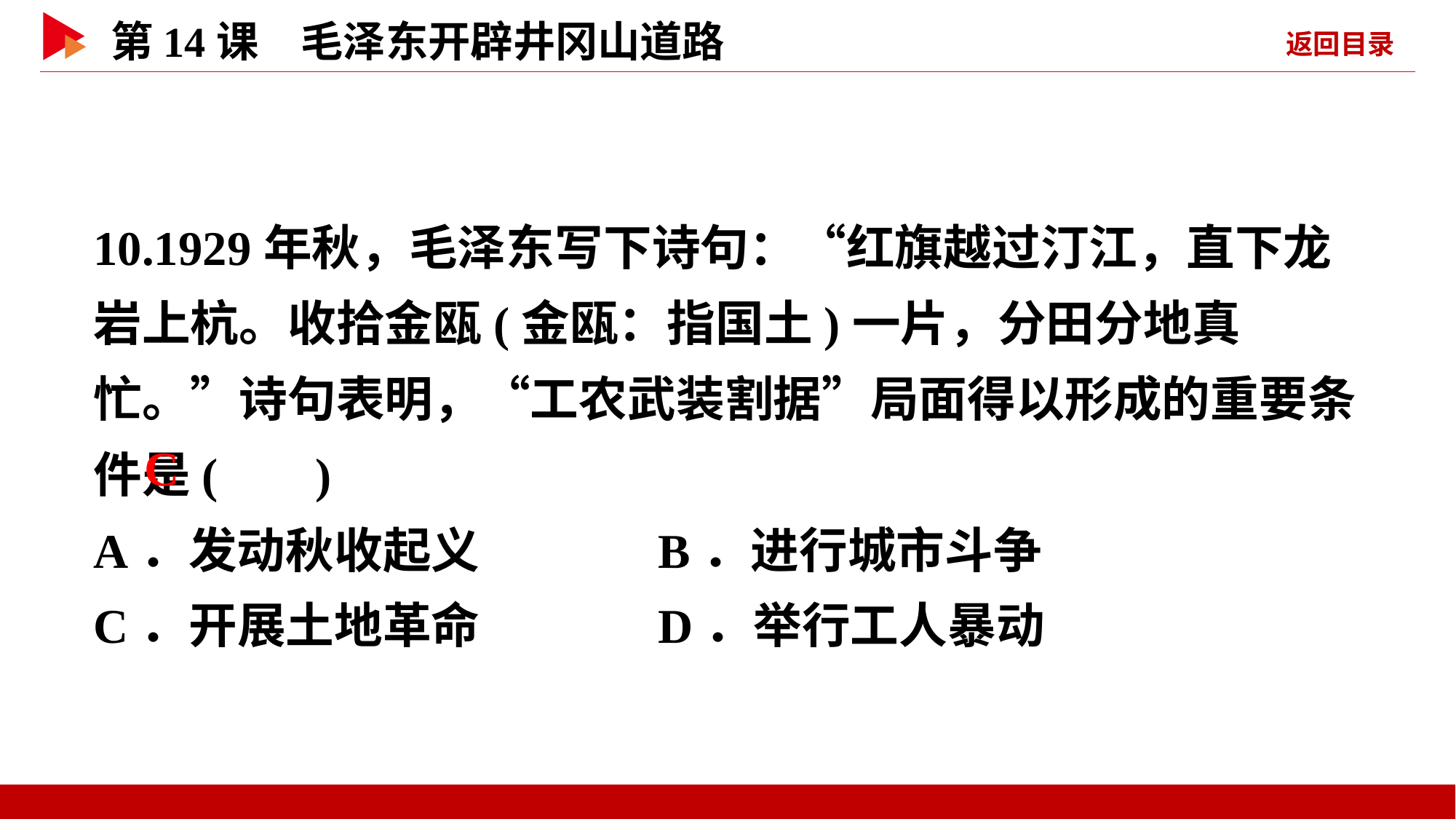

10.1929年秋，毛泽东写下诗句：“红旗越过汀江，直下龙岩上杭。收拾金瓯(金瓯：指国土)一片，分田分地真忙。”诗句表明，“工农武装割据”局面得以形成的重要条件是(        )
A．发动秋收起义               B．进行城市斗争
C．开展土地革命               D．举行工人暴动
   C